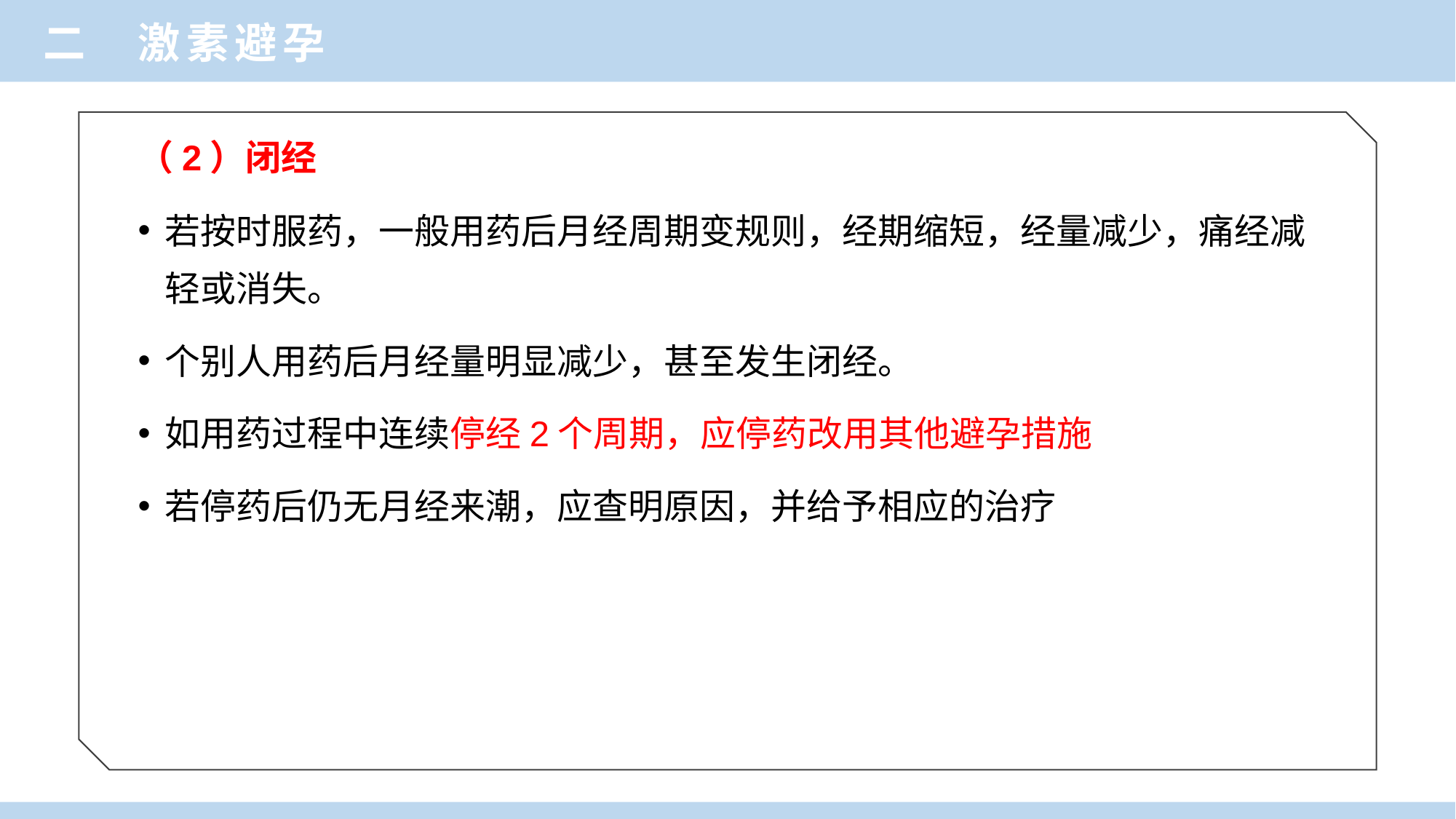

二   激素避孕

（2）闭经
若按时服药，一般用药后月经周期变规则，经期缩短，经量减少，痛经减轻或消失。
个别人用药后月经量明显减少，甚至发生闭经。
如用药过程中连续停经2个周期，应停药改用其他避孕措施
若停药后仍无月经来潮，应查明原因，并给予相应的治疗